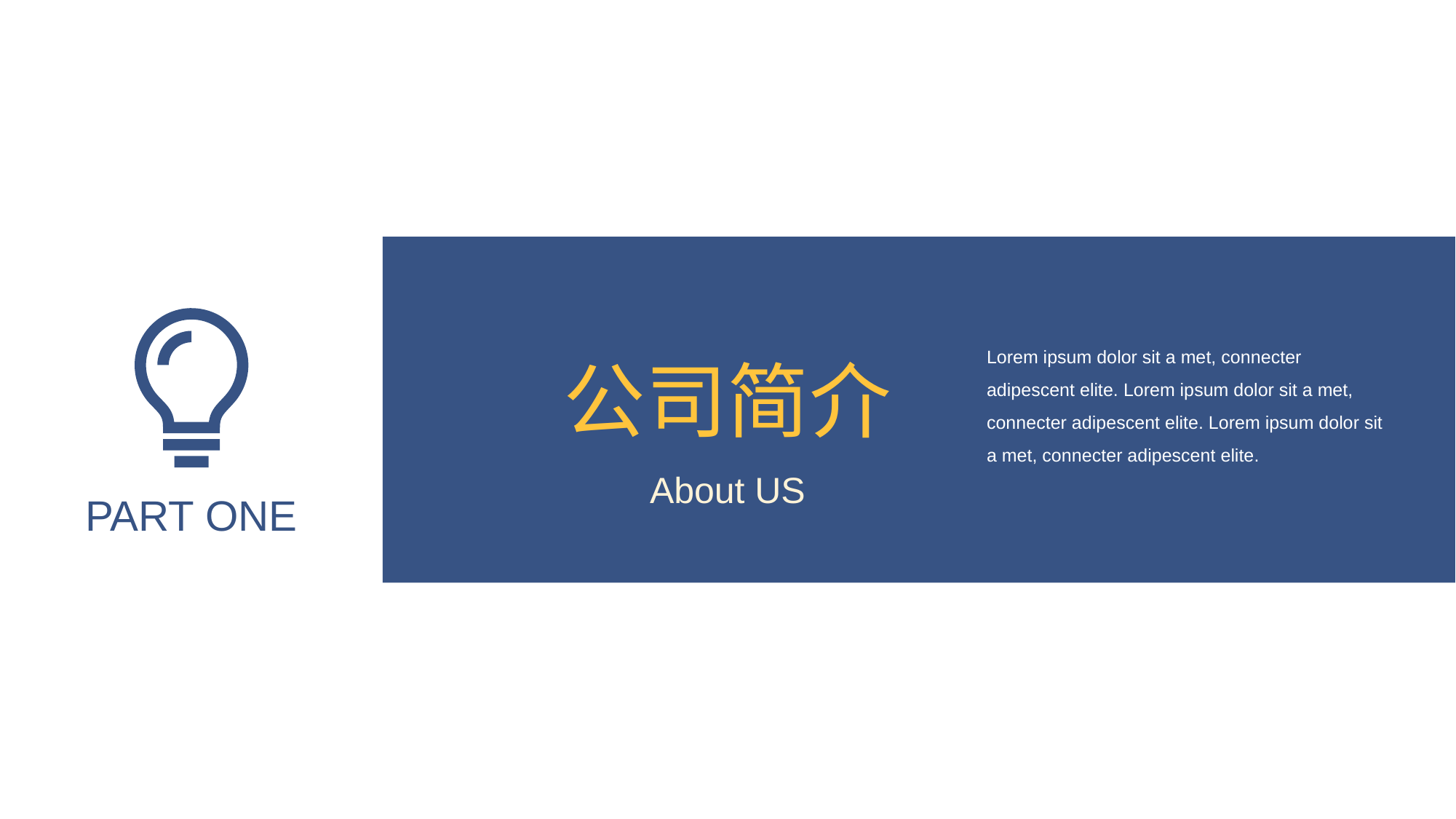

PART ONE
Lorem ipsum dolor sit a met, connecter adipescent elite. Lorem ipsum dolor sit a met, connecter adipescent elite. Lorem ipsum dolor sit a met, connecter adipescent elite.
公司简介
About US